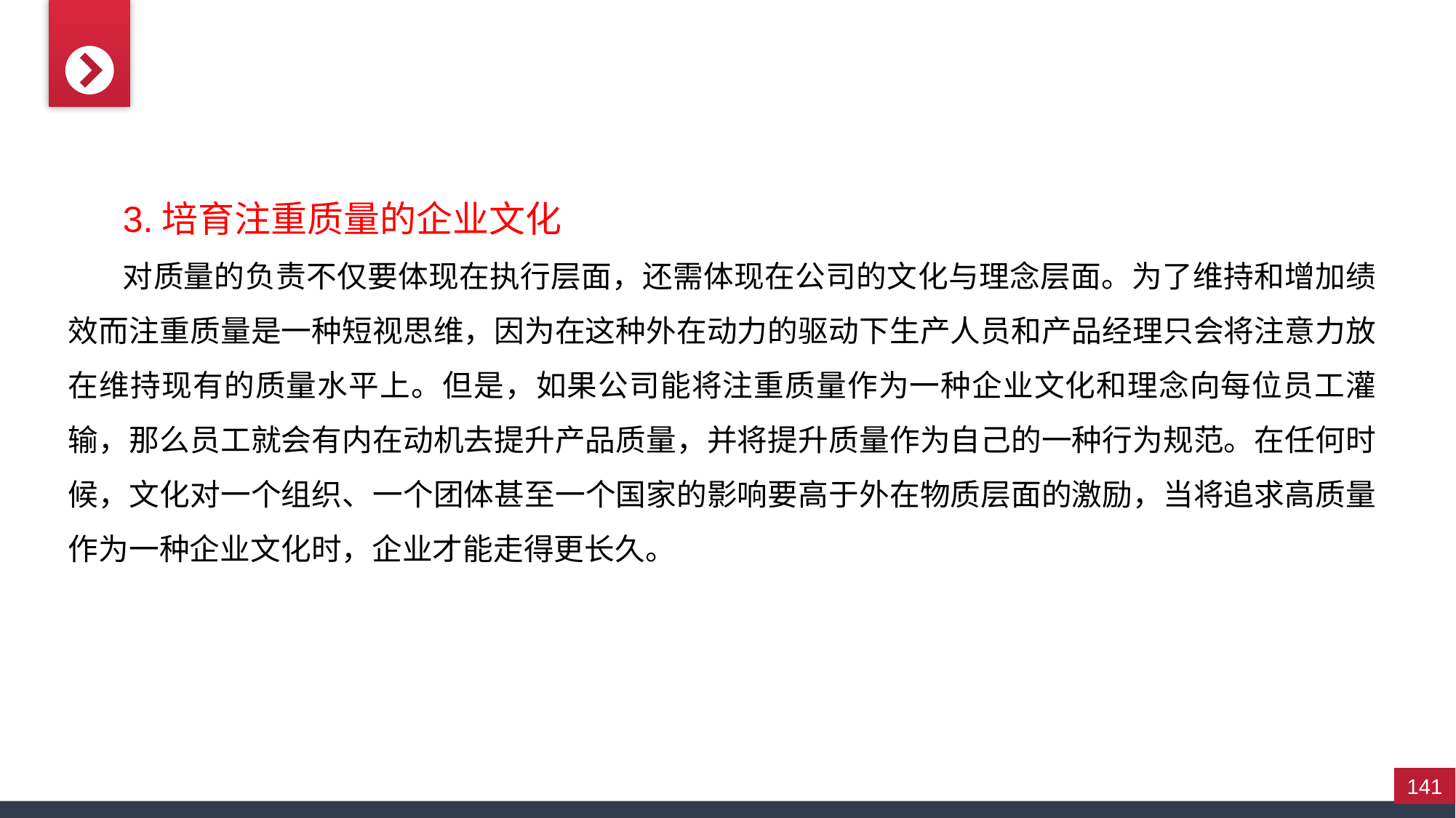

3.培育注重质量的企业文化
对质量的负责不仅要体现在执行层面，还需体现在公司的文化与理念层面。为了维持和增加绩效而注重质量是一种短视思维，因为在这种外在动力的驱动下生产人员和产品经理只会将注意力放在维持现有的质量水平上。但是，如果公司能将注重质量作为一种企业文化和理念向每位员工灌输，那么员工就会有内在动机去提升产品质量，并将提升质量作为自己的一种行为规范。在任何时候，文化对一个组织、一个团体甚至一个国家的影响要高于外在物质层面的激励，当将追求高质量作为一种企业文化时，企业才能走得更长久。